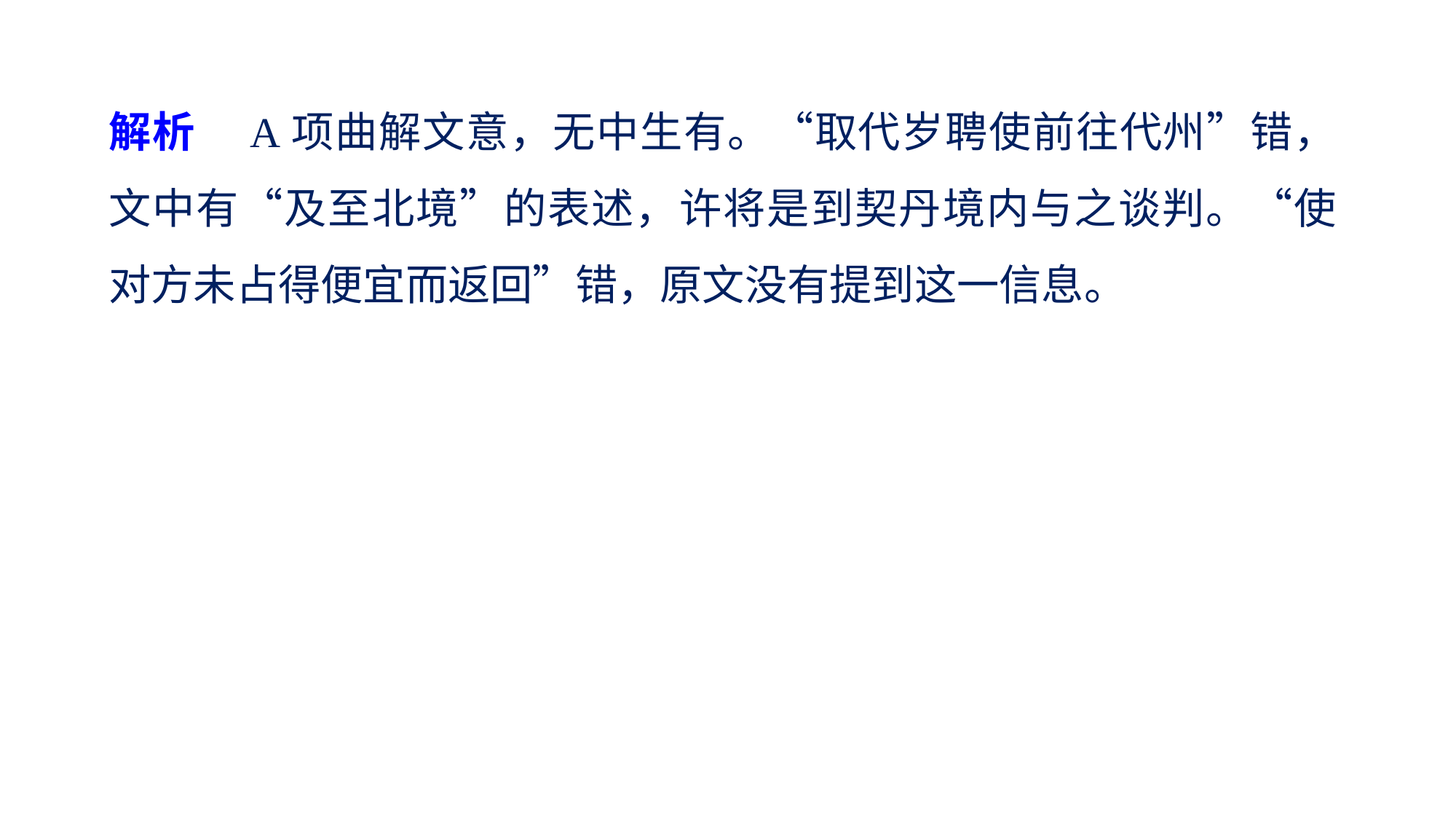

解析　A项曲解文意，无中生有。“取代岁聘使前往代州”错，文中有“及至北境”的表述，许将是到契丹境内与之谈判。“使对方未占得便宜而返回”错，原文没有提到这一信息。